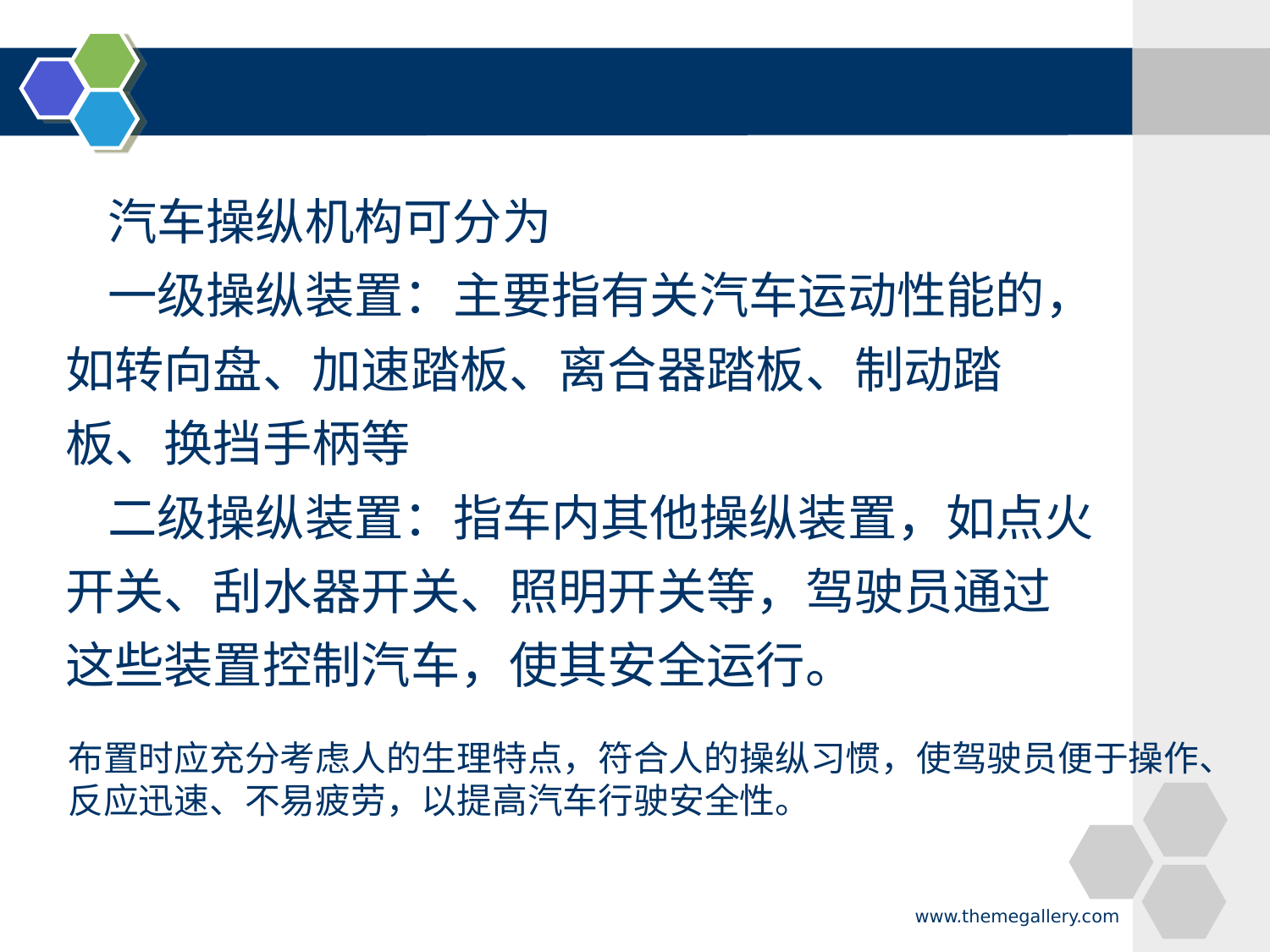

汽车操纵机构可分为
一级操纵装置：主要指有关汽车运动性能的，如转向盘、加速踏板、离合器踏板、制动踏板、换挡手柄等
二级操纵装置：指车内其他操纵装置，如点火开关、刮水器开关、照明开关等，驾驶员通过这些装置控制汽车，使其安全运行。
布置时应充分考虑人的生理特点，符合人的操纵习惯，使驾驶员便于操作、反应迅速、不易疲劳，以提高汽车行驶安全性。
www.themegallery.com